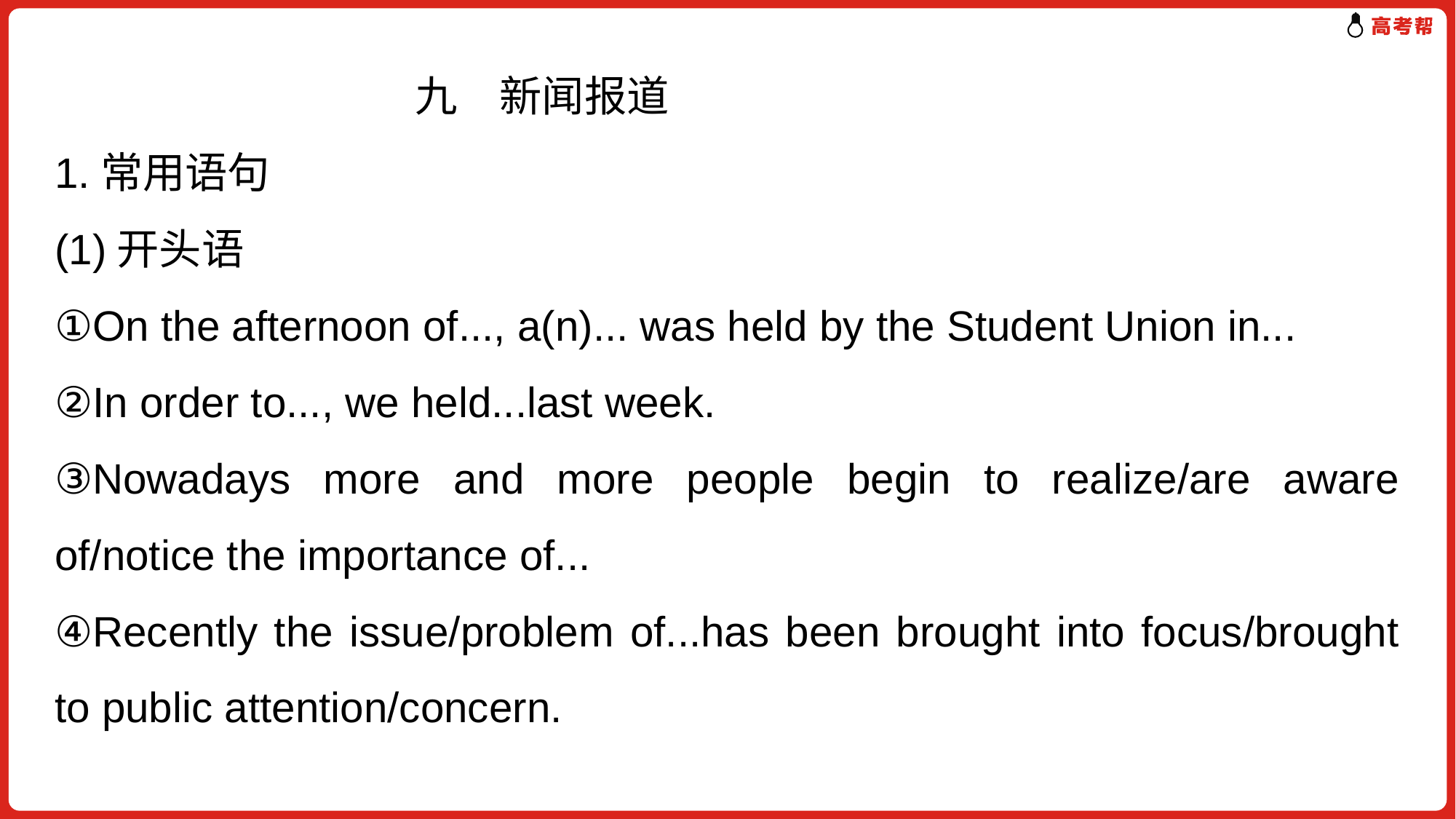

九　新闻报道
1.常用语句
(1)开头语
①On the afternoon of..., a(n)... was held by the Student Union in...
②In order to..., we held...last week.
③Nowadays more and more people begin to realize/are aware of/notice the importance of...
④Recently the issue/problem of...has been brought into focus/brought to public attention/concern.